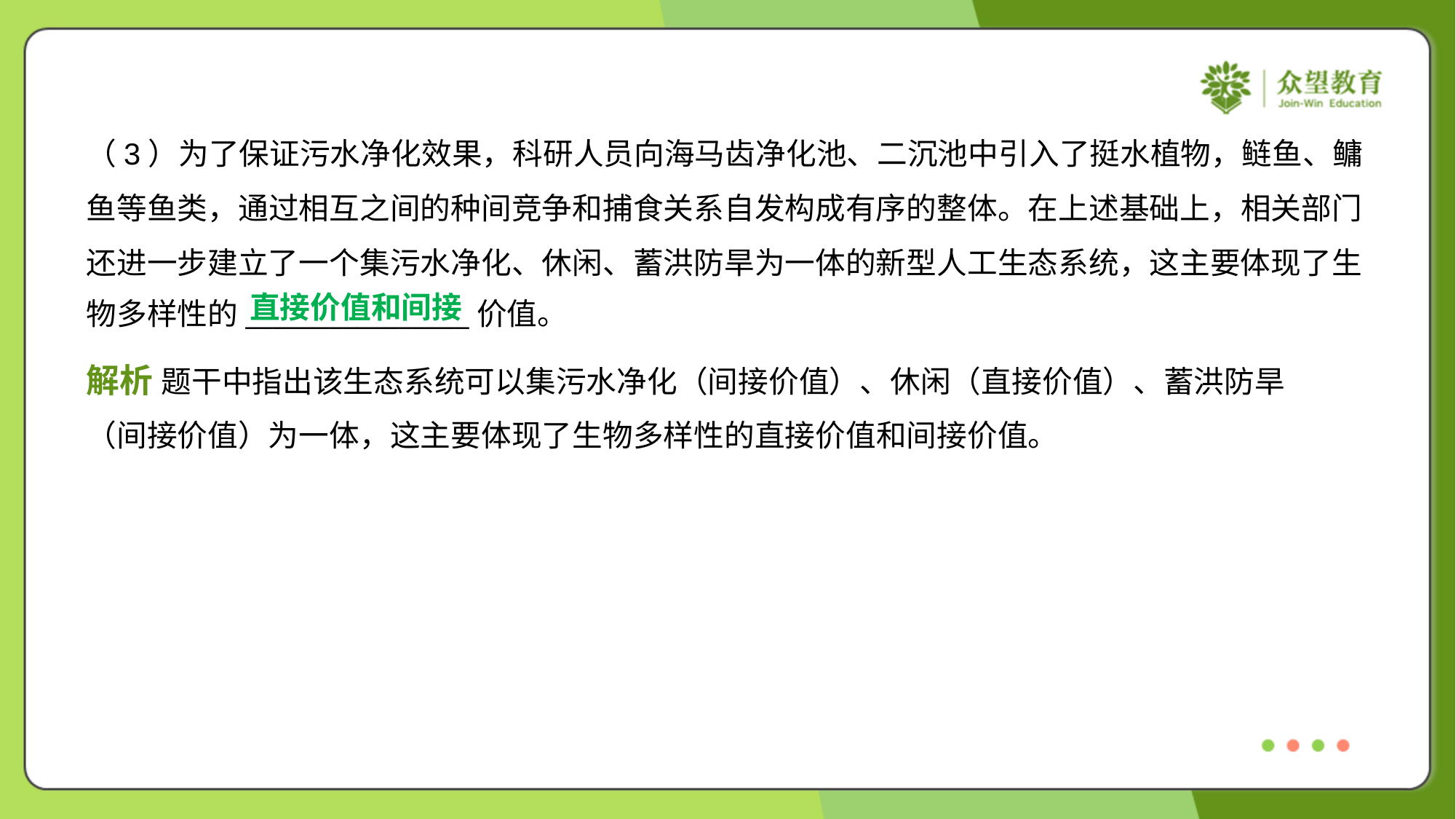

（3）为了保证污水净化效果，科研人员向海马齿净化池、二沉池中引入了挺水植物，鲢鱼、鳙
鱼等鱼类，通过相互之间的种间竞争和捕食关系自发构成有序的整体。在上述基础上，相关部门
还进一步建立了一个集污水净化、休闲、蓄洪防旱为一体的新型人工生态系统，这主要体现了生
物多样性的________________价值。
直接价值和间接
解析 题干中指出该生态系统可以集污水净化（间接价值）、休闲（直接价值）、蓄洪防旱
（间接价值）为一体，这主要体现了生物多样性的直接价值和间接价值。